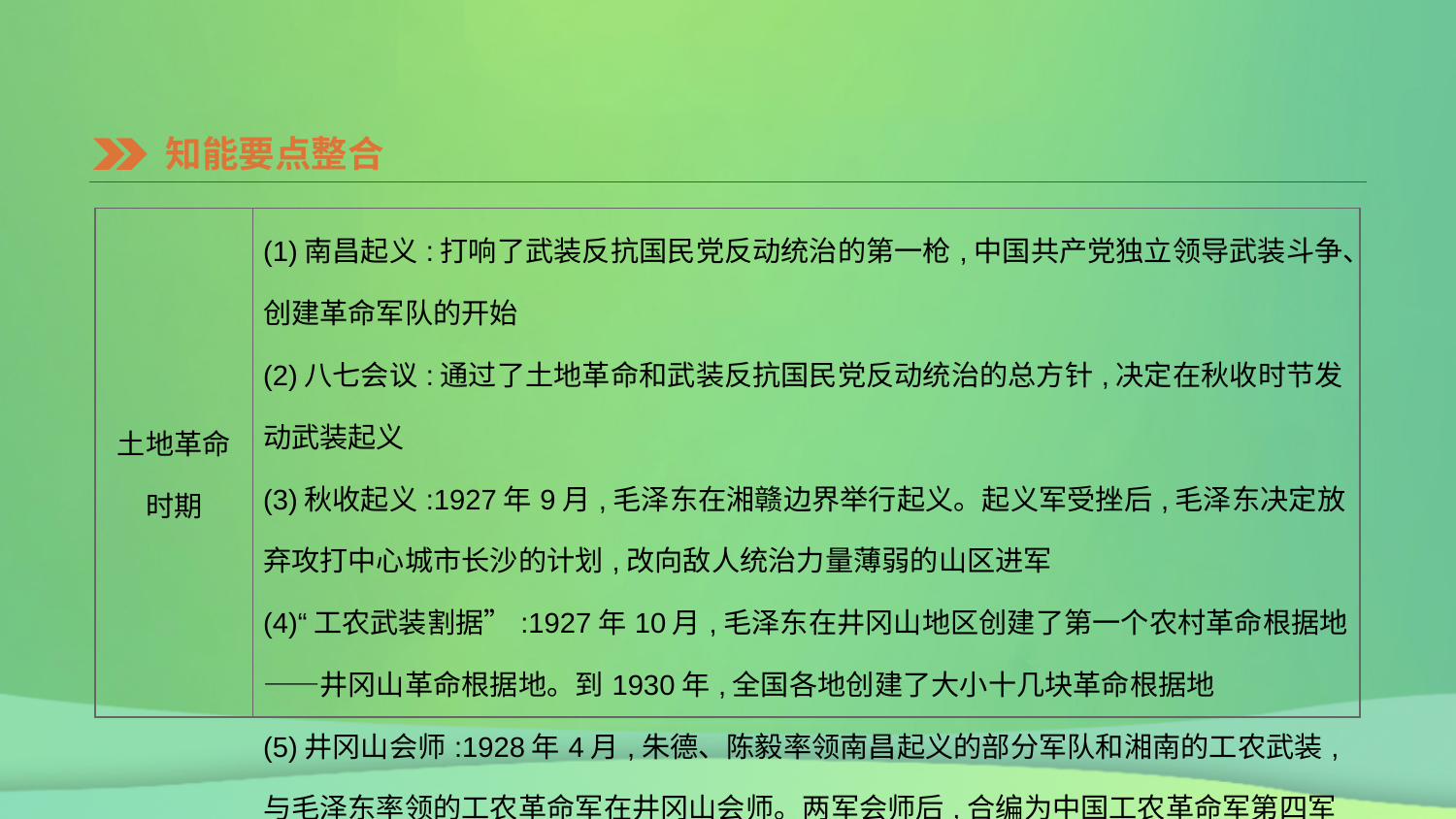

知能要点整合

| 土地革命 时期 | (1)南昌起义:打响了武装反抗国民党反动统治的第一枪,中国共产党独立领导武装斗争、创建革命军队的开始 (2)八七会议:通过了土地革命和武装反抗国民党反动统治的总方针,决定在秋收时节发动武装起义 (3)秋收起义:1927年9月,毛泽东在湘赣边界举行起义。起义军受挫后,毛泽东决定放弃攻打中心城市长沙的计划,改向敌人统治力量薄弱的山区进军 (4)“工农武装割据”:1927年10月,毛泽东在井冈山地区创建了第一个农村革命根据地——井冈山革命根据地。到1930年,全国各地创建了大小十几块革命根据地 (5)井冈山会师:1928年4月,朱德、陈毅率领南昌起义的部分军队和湘南的工农武装,与毛泽东率领的工农革命军在井冈山会师。两军会师后,合编为中国工农革命军第四军 |
| --- | --- |